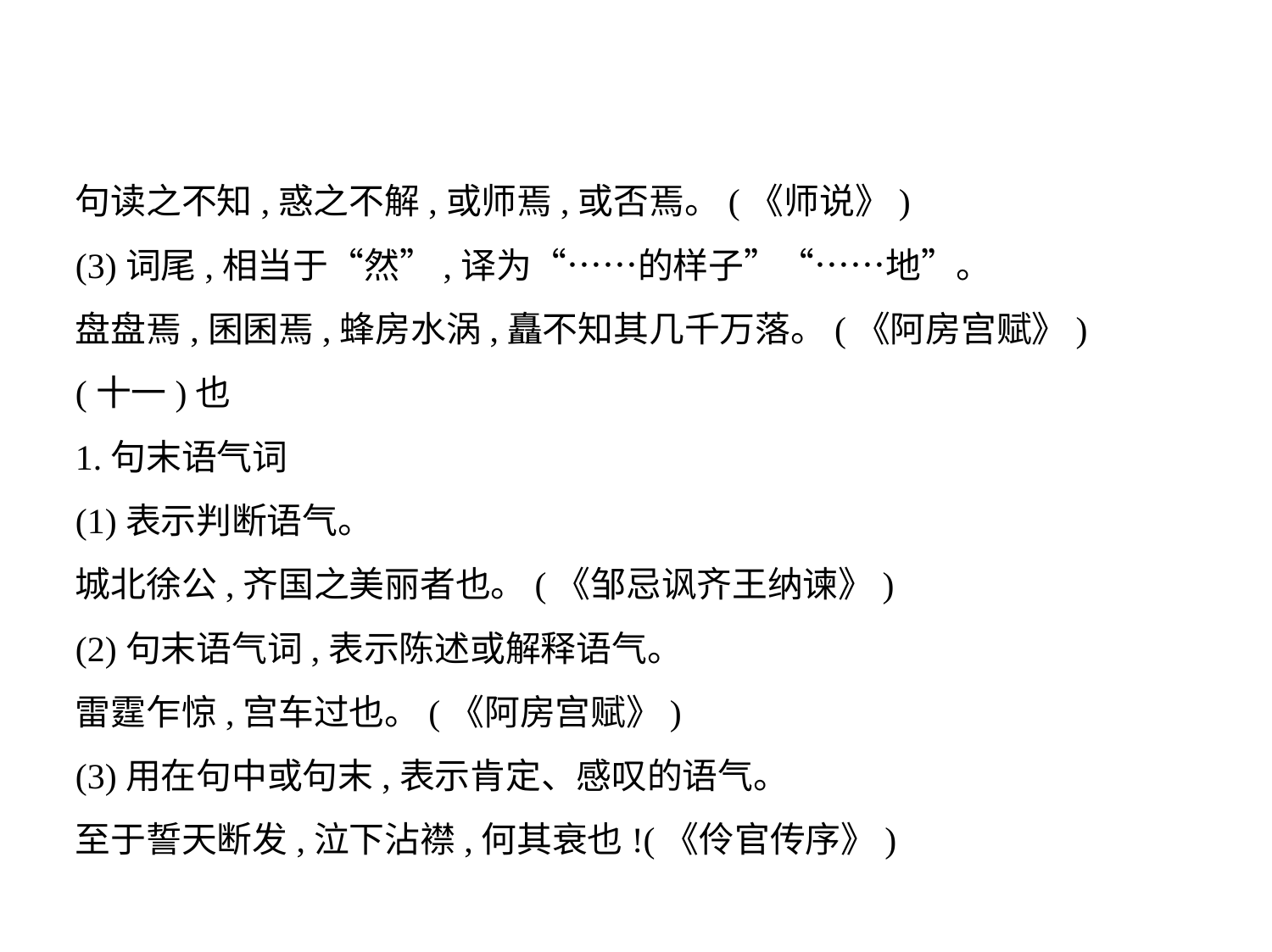

句读之不知,惑之不解,或师焉,或否焉。(《师说》)
(3)词尾,相当于“然”,译为“……的样子”“……地”。
盘盘焉,囷囷焉,蜂房水涡,矗不知其几千万落。(《阿房宫赋》)
(十一)也
1.句末语气词
(1)表示判断语气。
城北徐公,齐国之美丽者也。(《邹忌讽齐王纳谏》)
(2)句末语气词,表示陈述或解释语气。
雷霆乍惊,宫车过也。(《阿房宫赋》)
(3)用在句中或句末,表示肯定、感叹的语气。
至于誓天断发,泣下沾襟,何其衰也!(《伶官传序》)